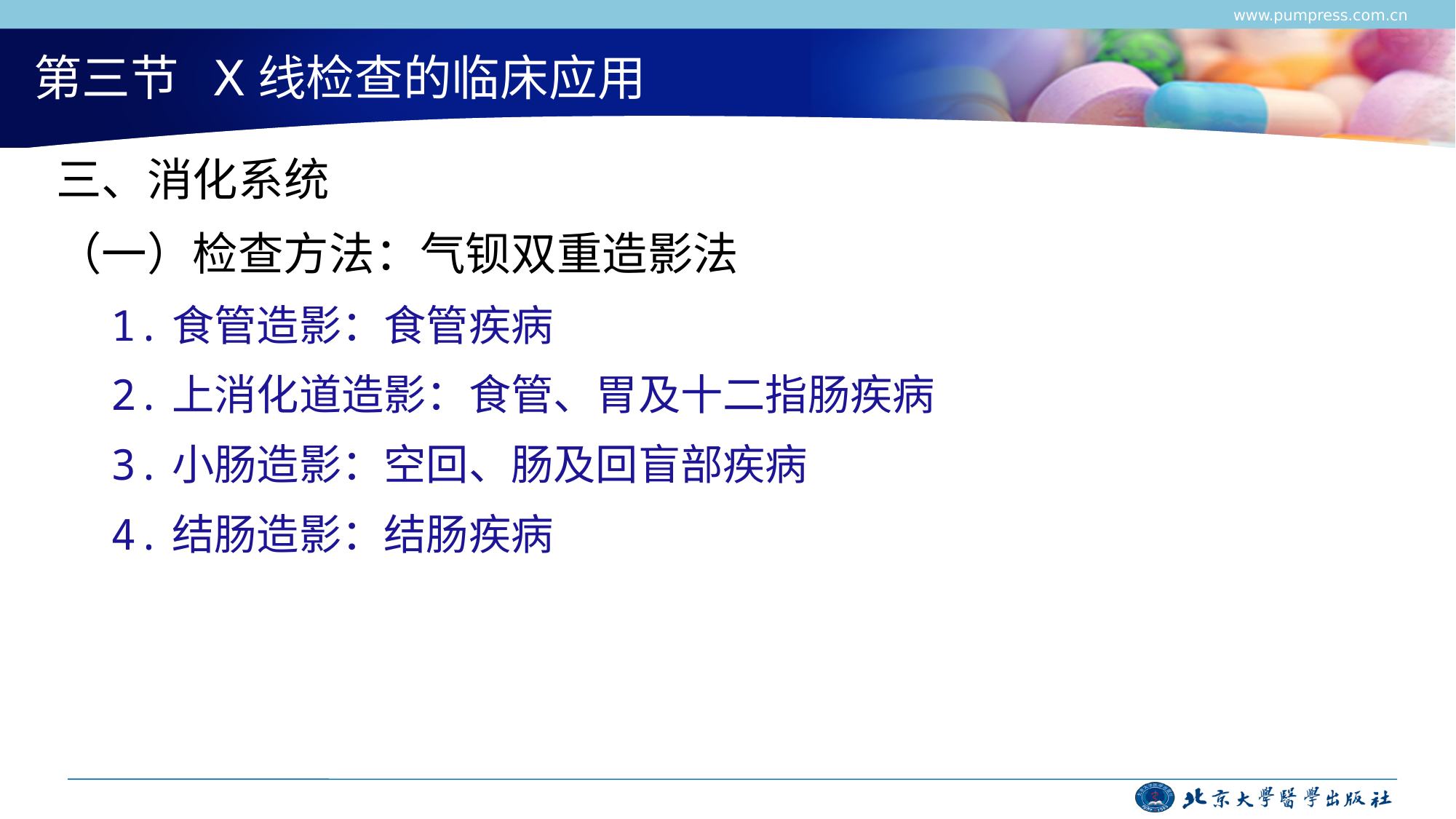

www.pumpress.com.cn
# 第三节  X线检查的临床应用
三、消化系统
（一）检查方法：气钡双重造影法
1.食管造影：食管疾病
2.上消化道造影：食管、胃及十二指肠疾病
3.小肠造影：空回、肠及回盲部疾病
4.结肠造影：结肠疾病